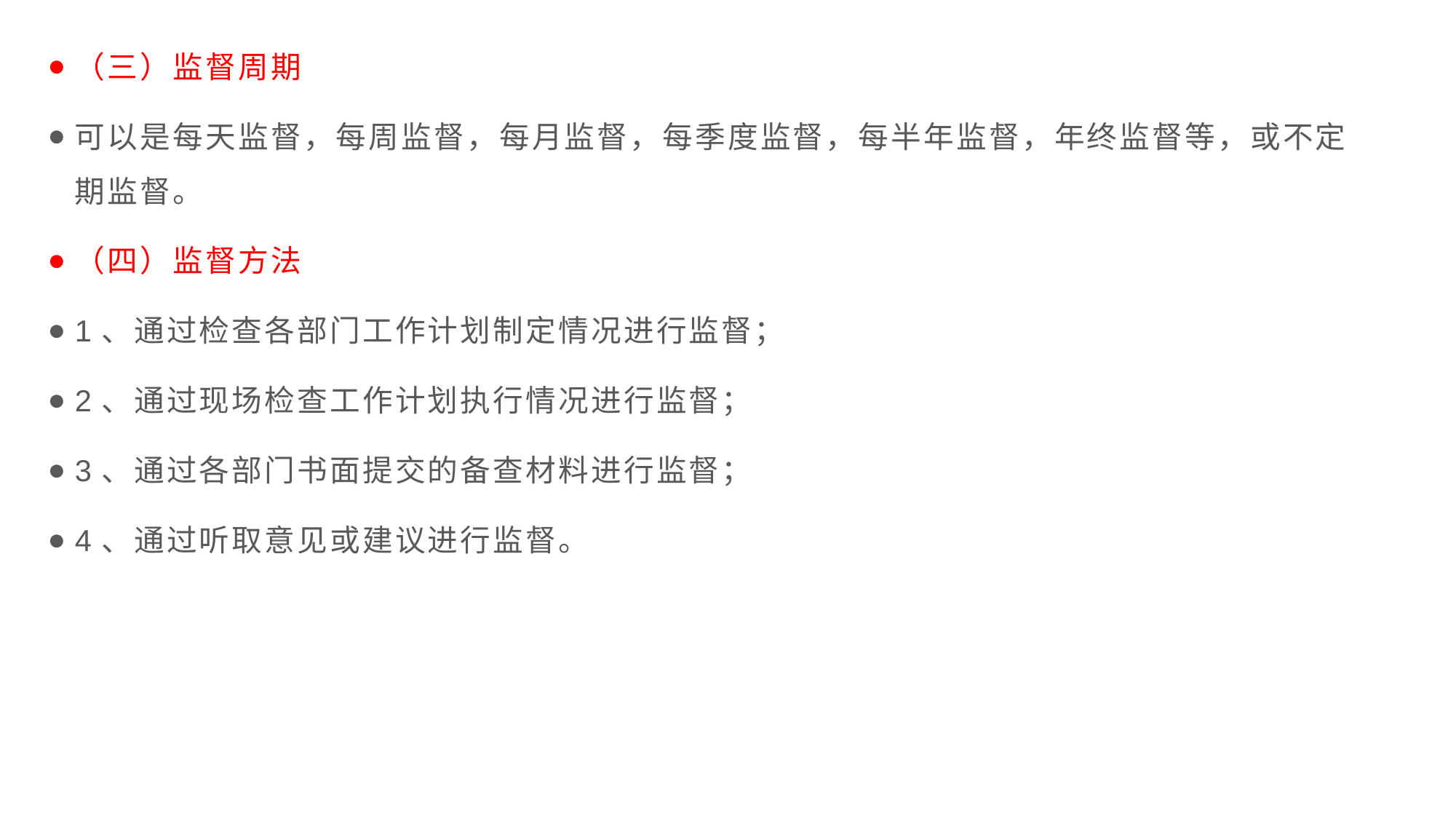

（三）监督周期
可以是每天监督，每周监督，每月监督，每季度监督，每半年监督，年终监督等，或不定期监督。
（四）监督方法
1、通过检查各部门工作计划制定情况进行监督；
2、通过现场检查工作计划执行情况进行监督；
3、通过各部门书面提交的备查材料进行监督；
4、通过听取意见或建议进行监督。

5